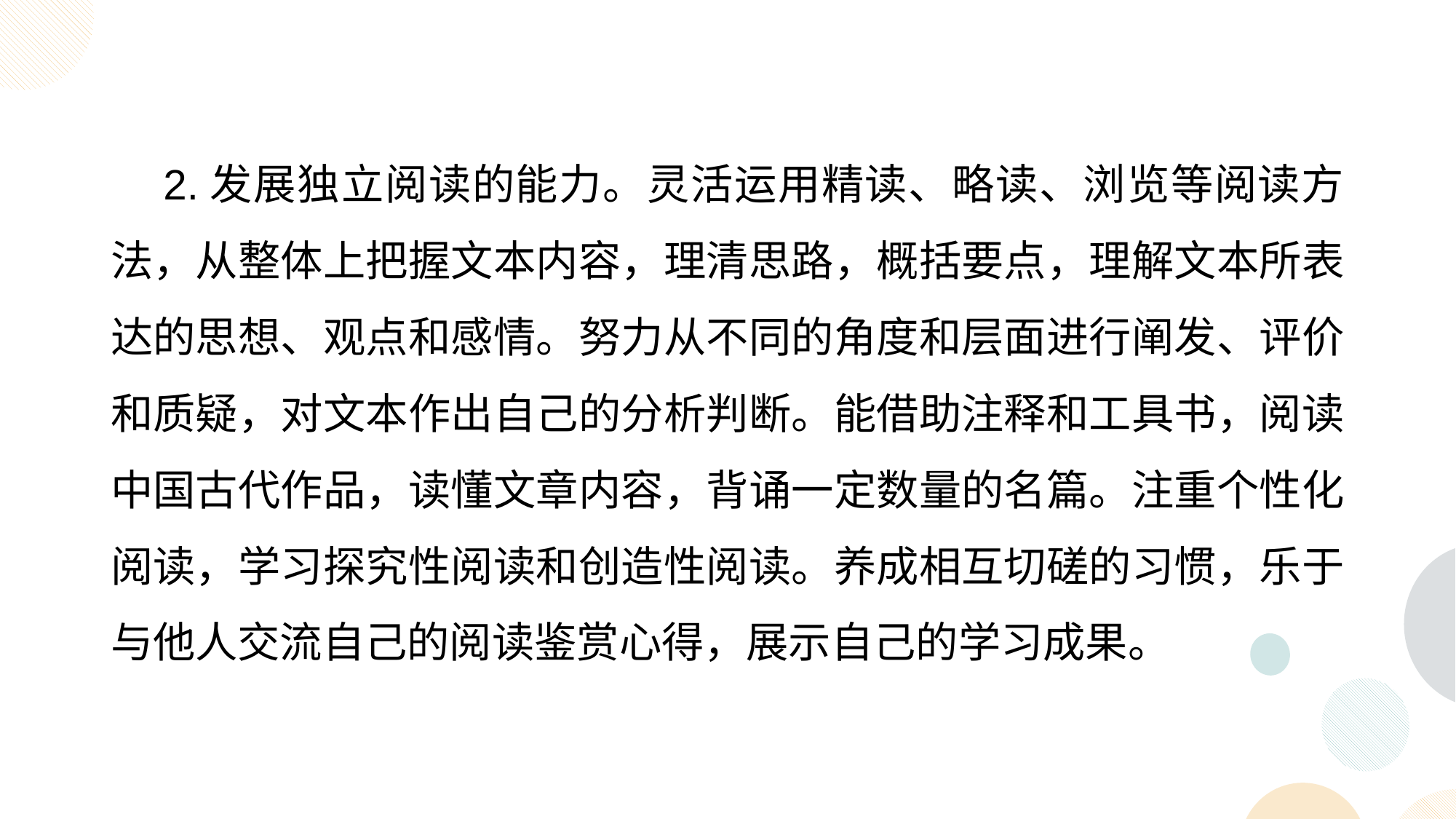

2.发展独立阅读的能力。灵活运用精读、略读、浏览等阅读方法，从整体上把握文本内容，理清思路，概括要点，理解文本所表达的思想、观点和感情。努力从不同的角度和层面进行阐发、评价和质疑，对文本作出自己的分析判断。能借助注释和工具书，阅读中国古代作品，读懂文章内容，背诵一定数量的名篇。注重个性化阅读，学习探究性阅读和创造性阅读。养成相互切磋的习惯，乐于与他人交流自己的阅读鉴赏心得，展示自己的学习成果。